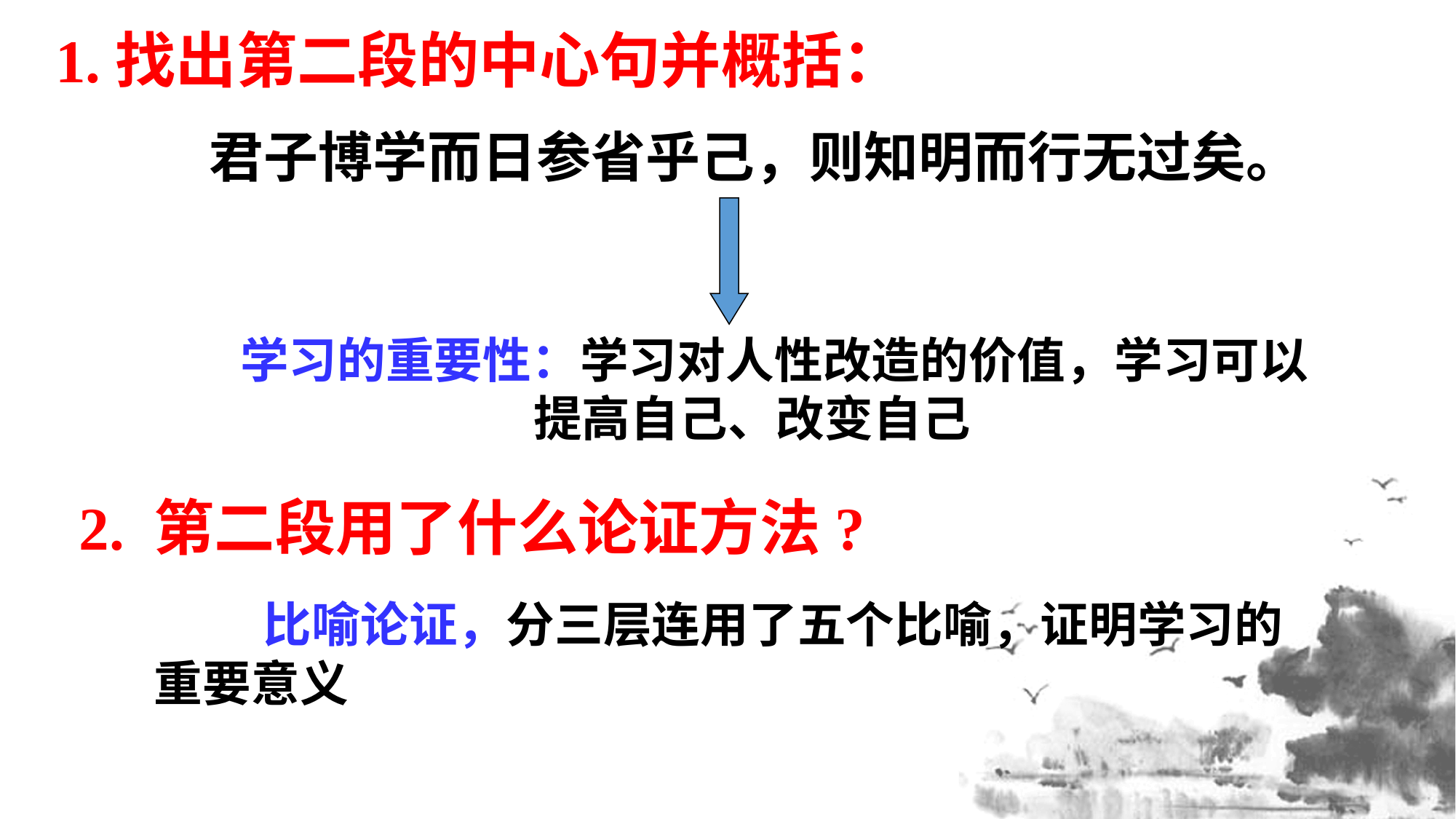

1.找出第二段的中心句并概括：
　　君子博学而日参省乎己，则知明而行无过矣。

   学习的重要性：学习对人性改造的价值，学习可以提高自己、改变自己
2. 第二段用了什么论证方法?
　　比喻论证，分三层连用了五个比喻，证明学习的重要意义